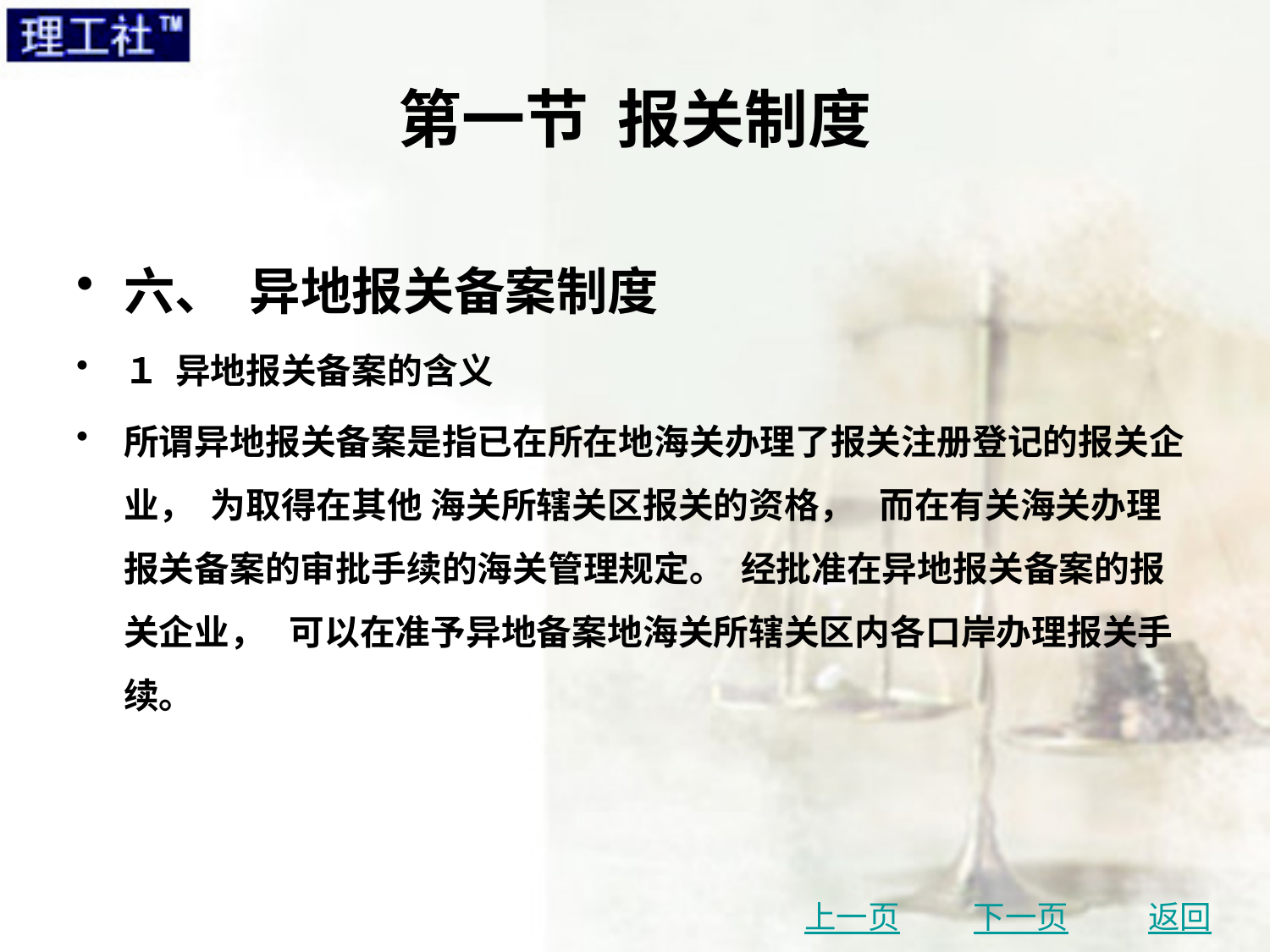

# 第一节  报关制度
六、  异地报关备案制度
１  异地报关备案的含义
所谓异地报关备案是指已在所在地海关办理了报关注册登记的报关企业，  为取得在其他 海关所辖关区报关的资格，   而在有关海关办理报关备案的审批手续的海关管理规定。  经批准在异地报关备案的报关企业，   可以在准予异地备案地海关所辖关区内各口岸办理报关手续。
上一页
下一页
返回